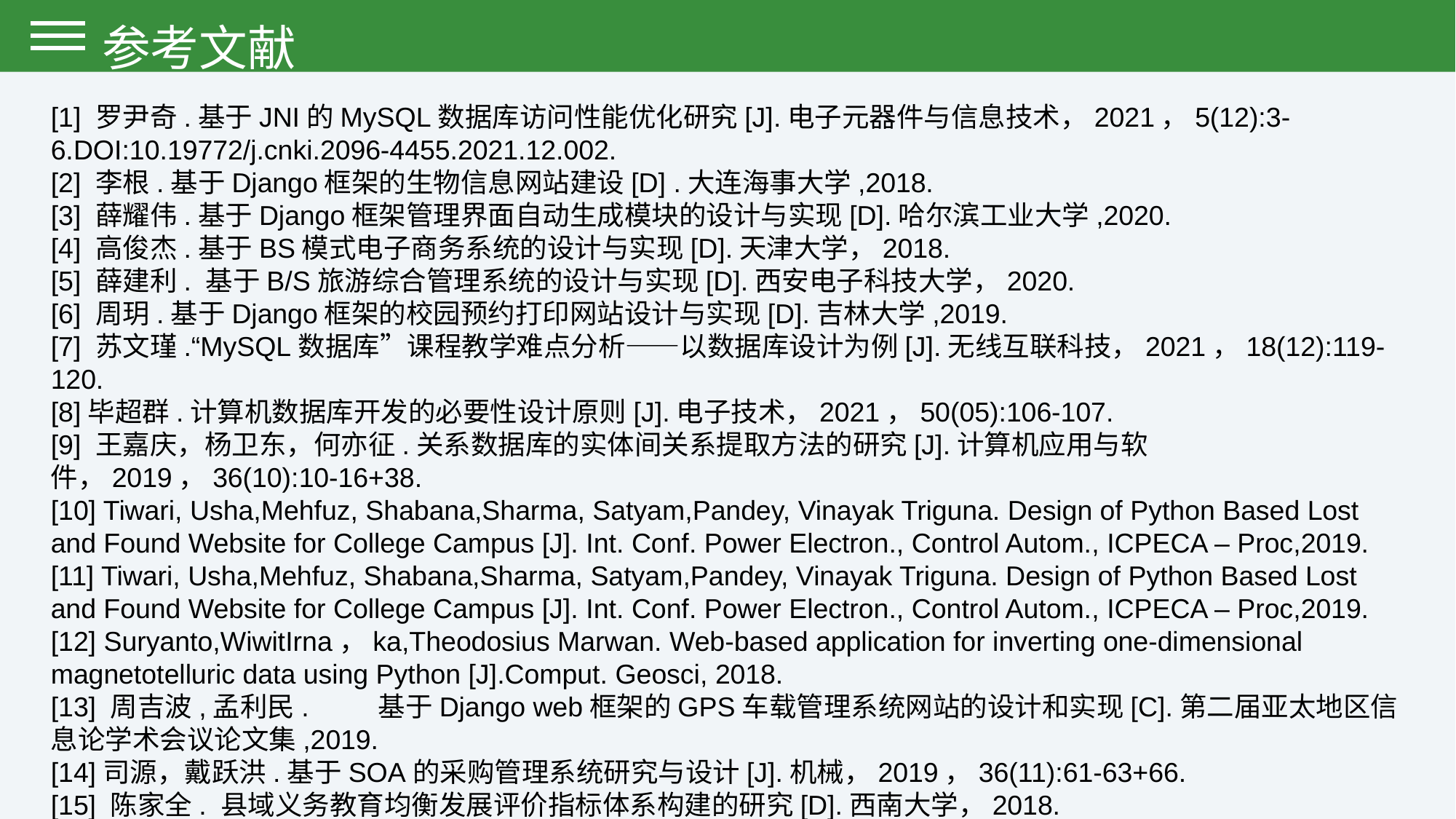

参考文献
[1] 罗尹奇.基于JNI的MySQL数据库访问性能优化研究[J].电子元器件与信息技术，2021，5(12):3-6.DOI:10.19772/j.cnki.2096-4455.2021.12.002.
[2] 李根.基于Django框架的生物信息网站建设[D] .大连海事大学,2018.
[3] 薛耀伟.基于Django框架管理界面自动生成模块的设计与实现[D].哈尔滨工业大学,2020.
[4] 高俊杰.基于BS模式电子商务系统的设计与实现[D].天津大学，2018.
[5] 薛建利. 基于B/S旅游综合管理系统的设计与实现[D].西安电子科技大学，2020.
[6] 周玥.基于Django框架的校园预约打印网站设计与实现[D].吉林大学,2019.
[7] 苏文瑾.“MySQL数据库”课程教学难点分析——以数据库设计为例[J].无线互联科技，2021，18(12):119-120.
[8]毕超群.计算机数据库开发的必要性设计原则[J].电子技术，2021，50(05):106-107.
[9] 王嘉庆，杨卫东，何亦征.关系数据库的实体间关系提取方法的研究[J].计算机应用与软件，2019，36(10):10-16+38.
[10] Tiwari, Usha,Mehfuz, Shabana,Sharma, Satyam,Pandey, Vinayak Triguna. Design of Python Based Lost and Found Website for College Campus [J]. Int. Conf. Power Electron., Control Autom., ICPECA – Proc,2019.
[11] Tiwari, Usha,Mehfuz, Shabana,Sharma, Satyam,Pandey, Vinayak Triguna. Design of Python Based Lost and Found Website for College Campus [J]. Int. Conf. Power Electron., Control Autom., ICPECA – Proc,2019.
[12] Suryanto,WiwitIrna，ka,Theodosius Marwan. Web-based application for inverting one-dimensional magnetotelluric data using Python [J].Comput. Geosci, 2018.
[13] 周吉波,孟利民.	基于Django web框架的GPS车载管理系统网站的设计和实现[C].第二届亚太地区信息论学术会议论文集,2019.
[14]司源，戴跃洪.基于SOA的采购管理系统研究与设计[J].机械，2019，36(11):61-63+66.
[15] 陈家全. 县域义务教育均衡发展评价指标体系构建的研究[D].西南大学，2018.